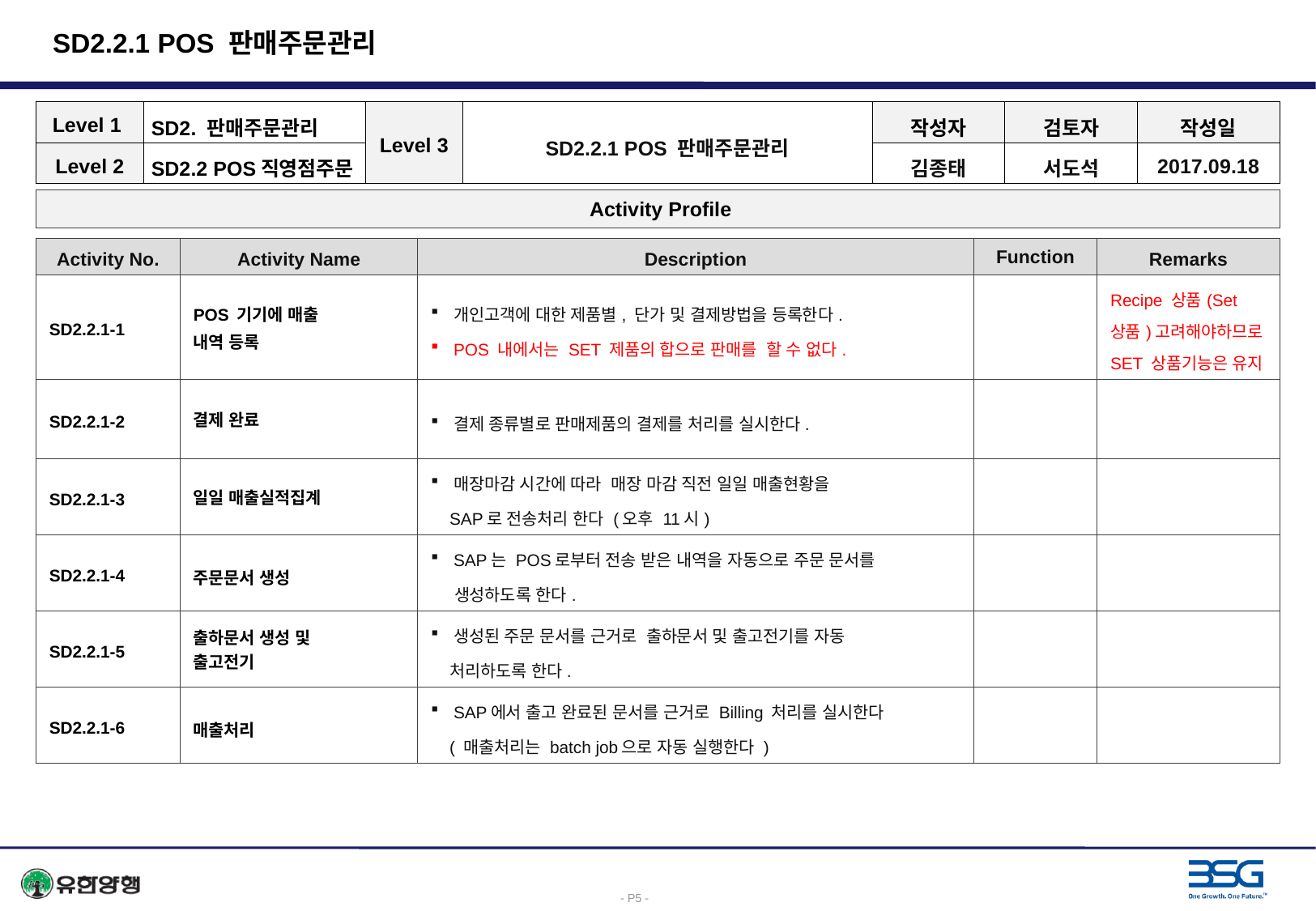

# SD2.2.1 POS 판매주문관리
| Level 1 | SD2. 판매주문관리 | Level 3 | SD2.2.1 POS 판매주문관리 | 작성자 | 검토자 | 작성일 |
| --- | --- | --- | --- | --- | --- | --- |
| Level 2 | SD2.2 POS직영점주문 |  |  | 김종태 | 서도석 | 2017.09.18 |
 Activity Profile
| Activity No. | Activity Name | Description | Function | Remarks |
| --- | --- | --- | --- | --- |
| SD2.2.1-1 | POS 기기에 매출 내역 등록 | 개인고객에 대한 제품별, 단가 및 결제방법을 등록한다. POS 내에서는 SET 제품의 합으로 판매를 할 수 없다. |  | Recipe 상품(Set상품)고려해야하므로 SET 상품기능은 유지 |
| SD2.2.1-2 | 결제 완료 | 결제 종류별로 판매제품의 결제를 처리를 실시한다. |  |  |
| SD2.2.1-3 | 일일 매출실적집계 | 매장마감 시간에 따라 매장 마감 직전 일일 매출현황을 SAP로 전송처리 한다 (오후 11시) |  |  |
| SD2.2.1-4 | 주문문서 생성 | SAP는 POS로부터 전송 받은 내역을 자동으로 주문 문서를 생성하도록 한다. |  |  |
| SD2.2.1-5 | 출하문서 생성 및 출고전기 | 생성된 주문 문서를 근거로 출하문서 및 출고전기를 자동 처리하도록 한다. |  |  |
| SD2.2.1-6 | 매출처리 | SAP에서 출고 완료된 문서를 근거로 Billing 처리를 실시한다 ( 매출처리는 batch job으로 자동 실행한다 ) |  |  |